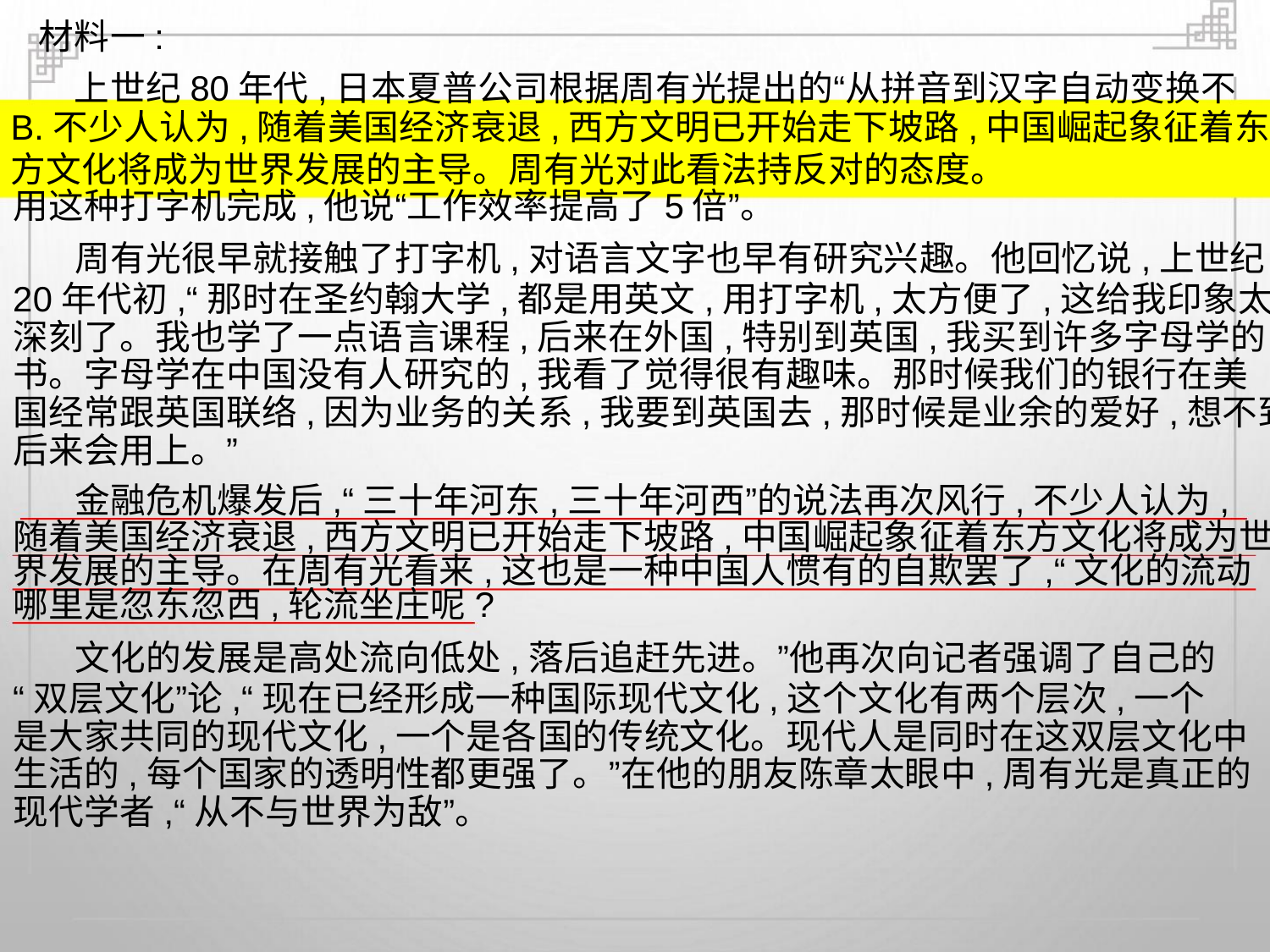

材料一:
上世纪80年代,日本夏普公司根据周有光提出的“从拼音到汉字自动变换不
B.不少人认为,随着美国经济衰退,西方文明已开始走下坡路,中国崛起象征着东
方文化将成为世界发展的主导。周有光对此看法持反对的态度。
用这种打字机完成,他说“工作效率提高了5倍”。
周有光很早就接触了打字机,对语言文字也早有研究兴趣。他回忆说,上世纪
20年代初,“那时在圣约翰大学,都是用英文,用打字机,太方便了,这给我印象太
深刻了。我也学了一点语言课程,后来在外国,特别到英国,我买到许多字母学的
书。字母学在中国没有人研究的,我看了觉得很有趣味。那时候我们的银行在美
国经常跟英国联络,因为业务的关系,我要到英国去,那时候是业余的爱好,想不到
后来会用上。”
金融危机爆发后,“三十年河东,三十年河西”的说法再次风行,不少人认为,
随着美国经济衰退,西方文明已开始走下坡路,中国崛起象征着东方文化将成为世
界发展的主导。在周有光看来,这也是一种中国人惯有的自欺罢了,“文化的流动
哪里是忽东忽西,轮流坐庄呢?
文化的发展是高处流向低处,落后追赶先进。”他再次向记者强调了自己的
“双层文化”论,“现在已经形成一种国际现代文化,这个文化有两个层次,一个
是大家共同的现代文化,一个是各国的传统文化。现代人是同时在这双层文化中
生活的,每个国家的透明性都更强了。”在他的朋友陈章太眼中,周有光是真正的
现代学者,“从不与世界为敌”。